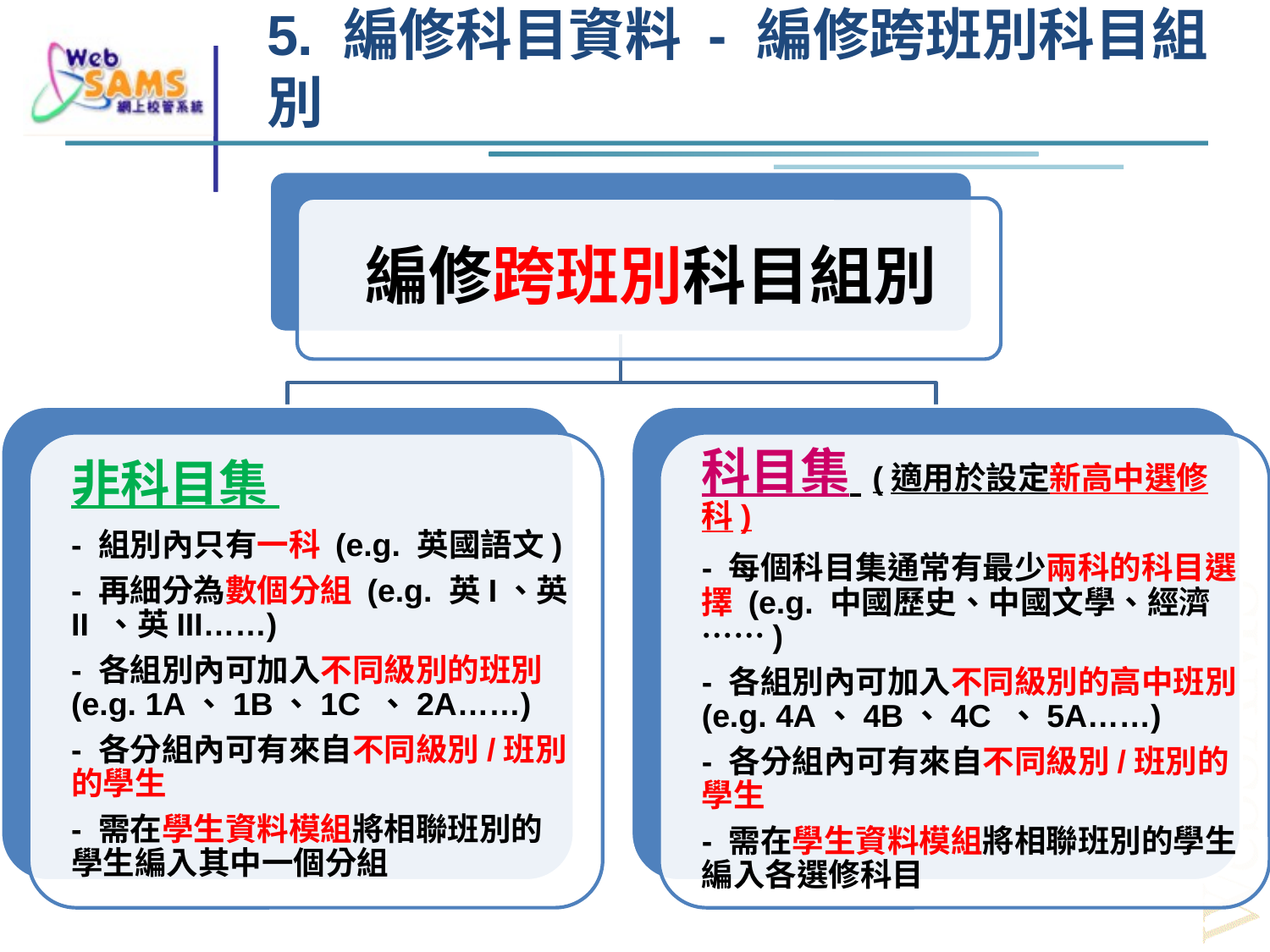

# 5. 編修科目資料 - 編修跨班別科目組別
編修跨班別科目組別
非科目集
- 組別內只有一科 (e.g. 英國語文)
- 再細分為數個分組 (e.g. 英I、英II 、英III……)
- 各組別內可加入不同級別的班別 (e.g. 1A、1B、1C 、2A……)
- 各分組內可有來自不同級別/班別的學生
- 需在學生資料模組將相聯班別的學生編入其中一個分組
科目集 (適用於設定新高中選修科)
- 每個科目集通常有最少兩科的科目選擇 (e.g. 中國歷史、中國文學、經濟……)
- 各組別內可加入不同級別的高中班別(e.g. 4A、4B、4C 、5A……)
- 各分組內可有來自不同級別/班別的學生
- 需在學生資料模組將相聯班別的學生編入各選修科目